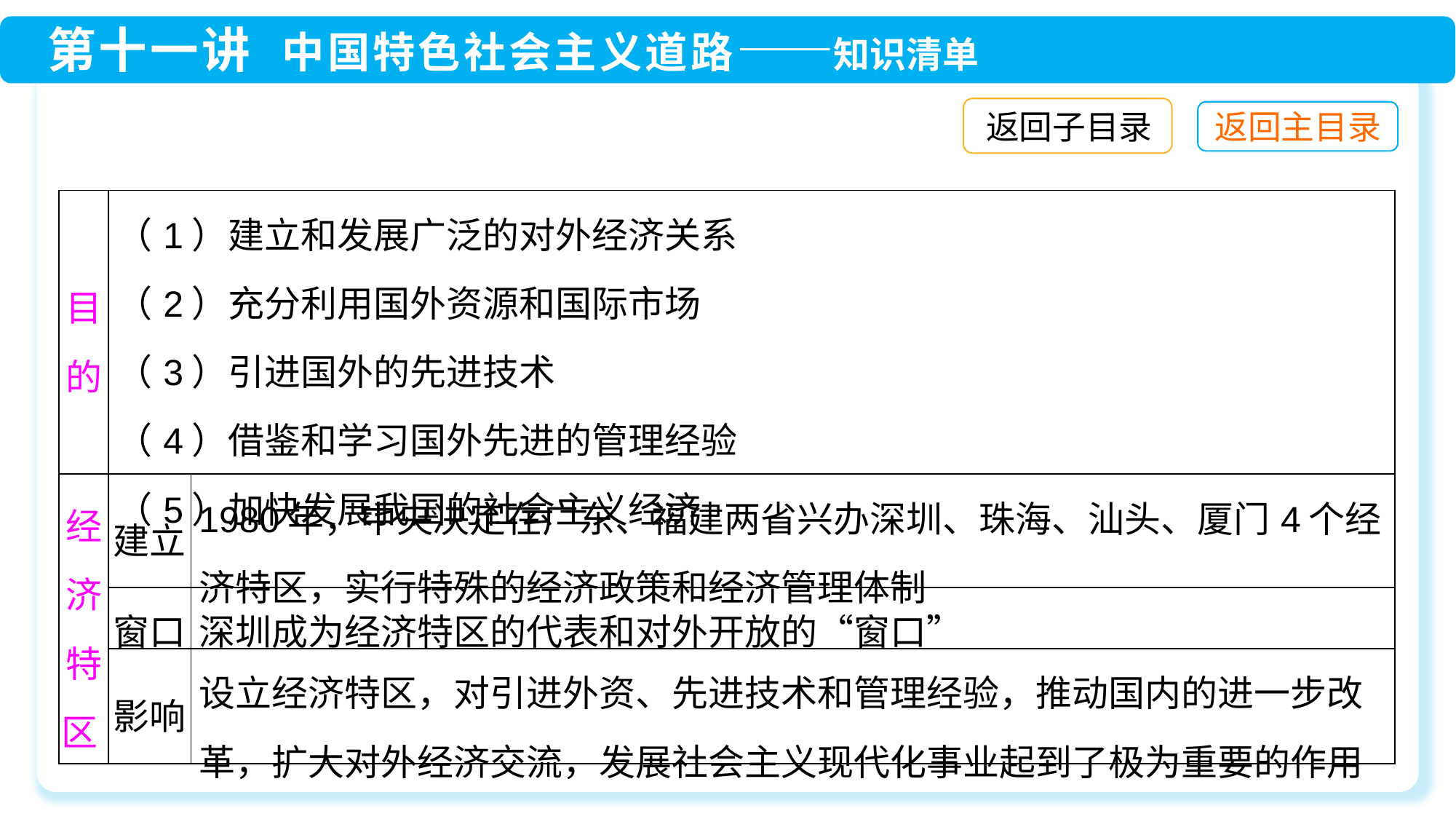

返回子目录
| 目的 | （1）建立和发展广泛的对外经济关系 （2）充分利用国外资源和国际市场 （3）引进国外的先进技术 （4）借鉴和学习国外先进的管理经验 （5）加快发展我国的社会主义经济 |  |
| --- | --- | --- |
| 经济特区 | 建立 | 1980年，中央决定在广东、福建两省兴办深圳、珠海、汕头、厦门4个经济特区，实行特殊的经济政策和经济管理体制 |
|  | 窗口 | 深圳成为经济特区的代表和对外开放的“窗口” |
|  | 影响 | 设立经济特区，对引进外资、先进技术和管理经验，推动国内的进一步改革，扩大对外经济交流，发展社会主义现代化事业起到了极为重要的作用 |